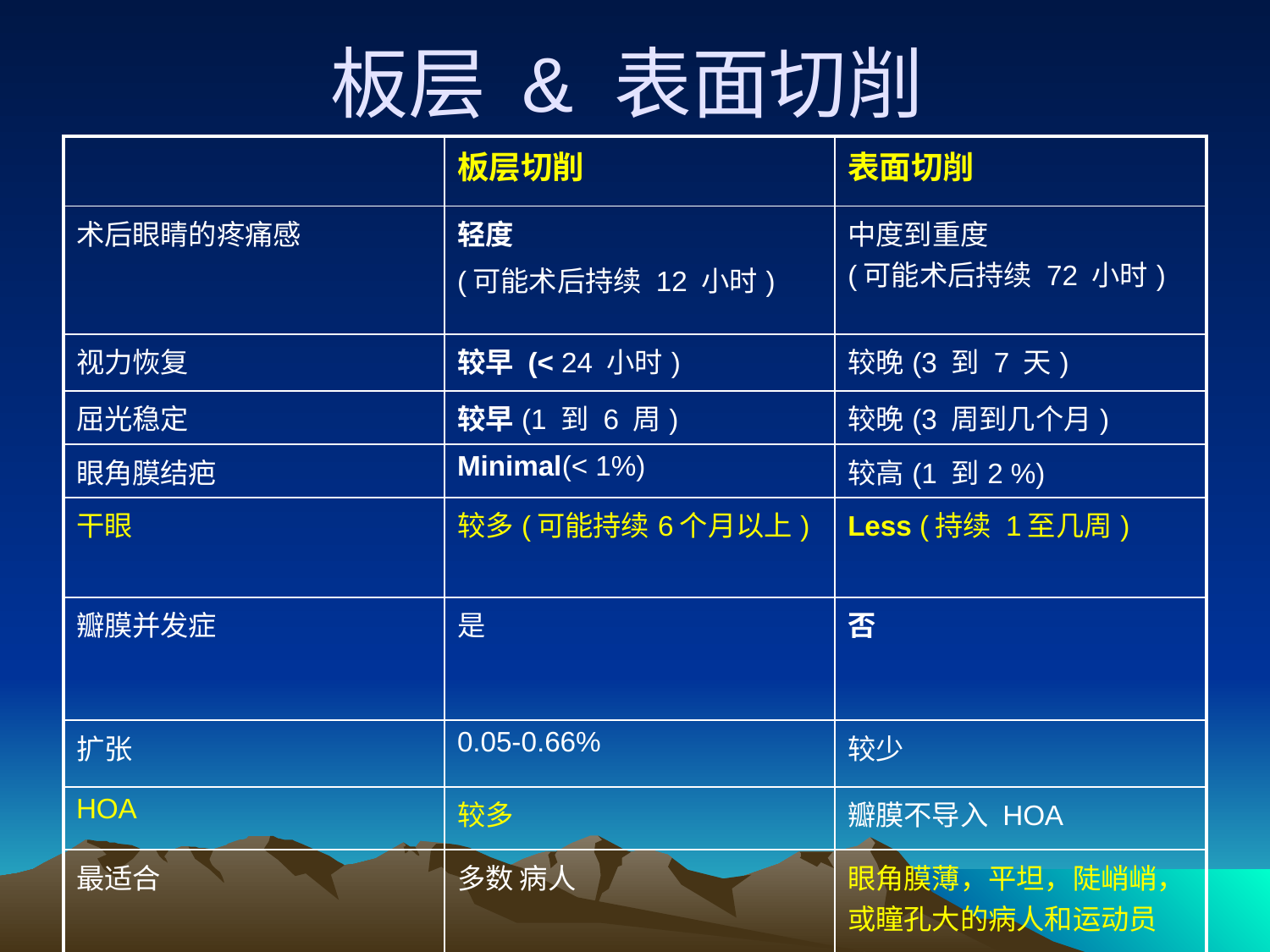

# 板层 & 表面切削
|  | 板层切削 | 表面切削 |
| --- | --- | --- |
| 术后眼睛的疼痛感 | 轻度 (可能术后持续 12 小时) | 中度到重度 (可能术后持续 72 小时) |
| 视力恢复 | 较早 (< 24 小时) | 较晚(3 到 7 天) |
| 屈光稳定 | 较早(1 到 6 周) | 较晚(3 周到几个月) |
| 眼角膜结疤 | Minimal(< 1%) | 较高(1 到2 %) |
| 干眼 | 较多(可能持续6个月以上) | Less (持续 1至几周) |
| 瓣膜并发症 | 是 | 否 |
| 扩张 | 0.05-0.66% | 较少 |
| HOA | 较多 | 瓣膜不导入 HOA |
| 最适合 | 多数 病人 | 眼角膜薄，平坦，陡峭峭，或瞳孔大的病人和运动员 |